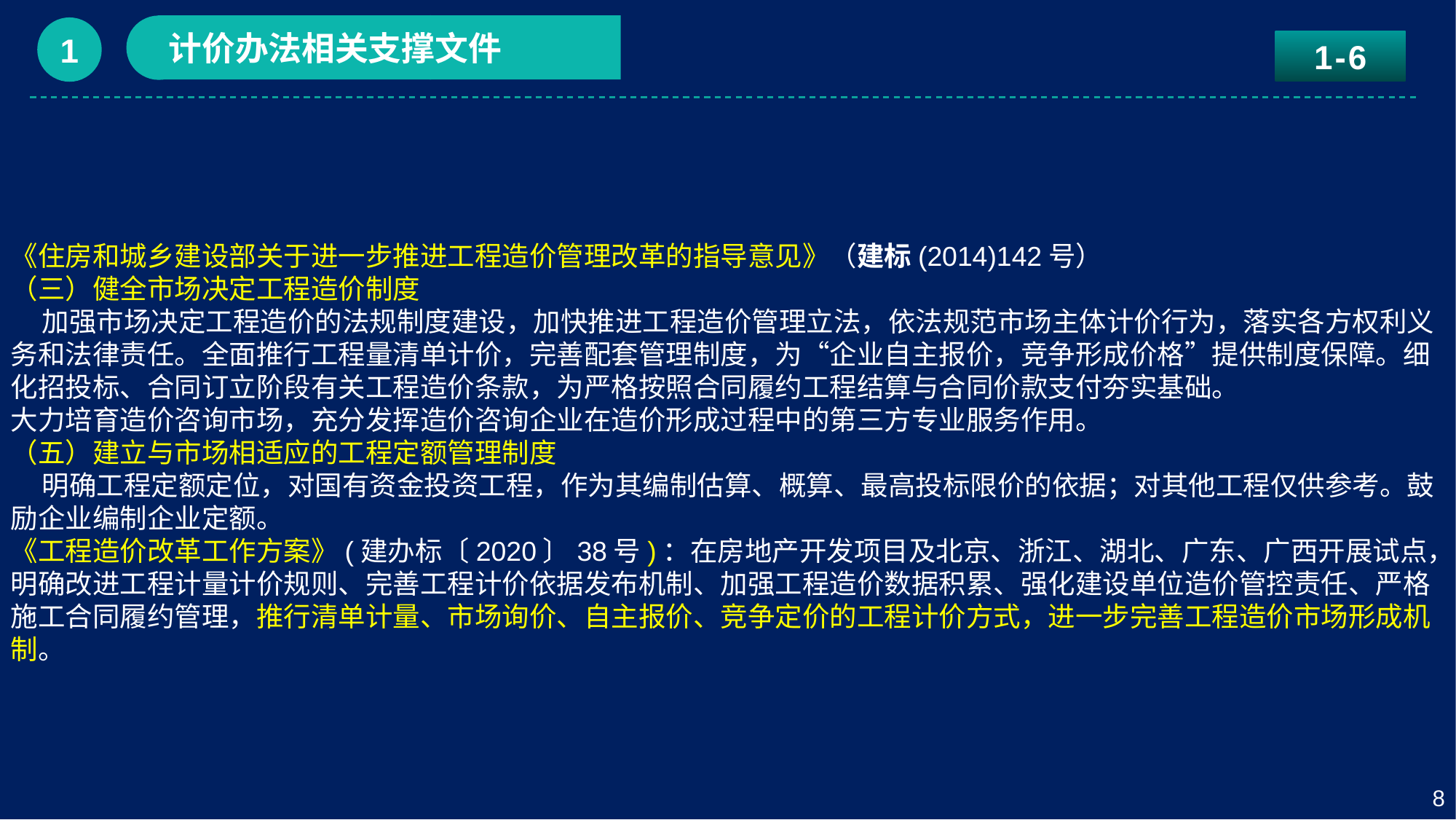

计价办法相关支撑文件

1
1-6

《住房和城乡建设部关于进一步推进工程造价管理改革的指导意见》（建标(2014)142号）
（三）健全市场决定工程造价制度
    加强市场决定工程造价的法规制度建设，加快推进工程造价管理立法，依法规范市场主体计价行为，落实各方权利义务和法律责任。全面推行工程量清单计价，完善配套管理制度，为“企业自主报价，竞争形成价格”提供制度保障。细化招投标、合同订立阶段有关工程造价条款，为严格按照合同履约工程结算与合同价款支付夯实基础。
大力培育造价咨询市场，充分发挥造价咨询企业在造价形成过程中的第三方专业服务作用。
（五）建立与市场相适应的工程定额管理制度
    明确工程定额定位，对国有资金投资工程，作为其编制估算、概算、最高投标限价的依据；对其他工程仅供参考。鼓励企业编制企业定额。
《工程造价改革工作方案》(建办标〔2020〕38号)：在房地产开发项目及北京、浙江、湖北、广东、广西开展试点，明确改进工程计量计价规则、完善工程计价依据发布机制、加强工程造价数据积累、强化建设单位造价管控责任、严格施工合同履约管理，推行清单计量、市场询价、自主报价、竞争定价的工程计价方式，进一步完善工程造价市场形成机制。
8